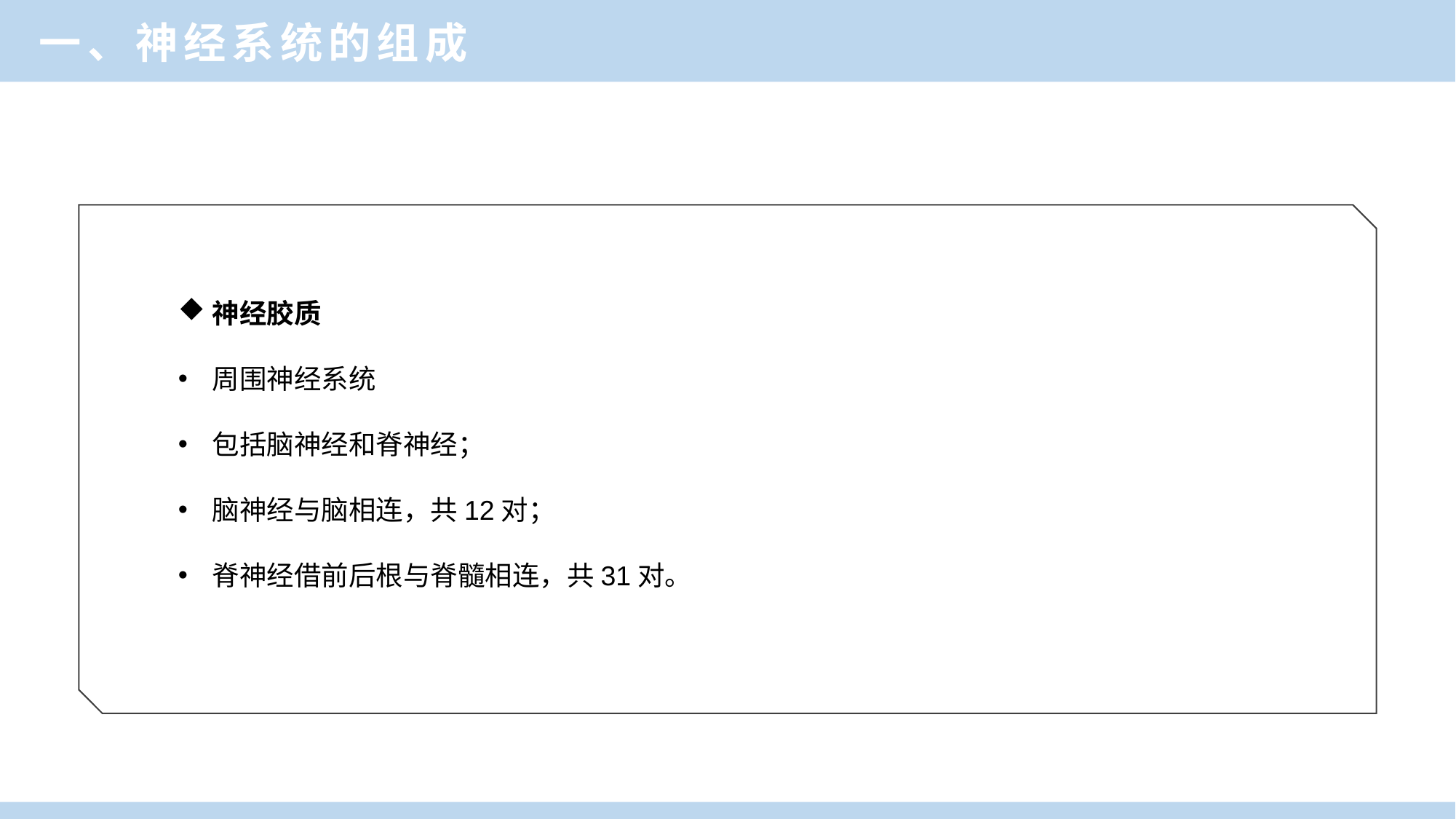

一、神经系统的组成

神经胶质
周围神经系统
包括脑神经和脊神经；
脑神经与脑相连，共12对；
脊神经借前后根与脊髓相连，共31对。